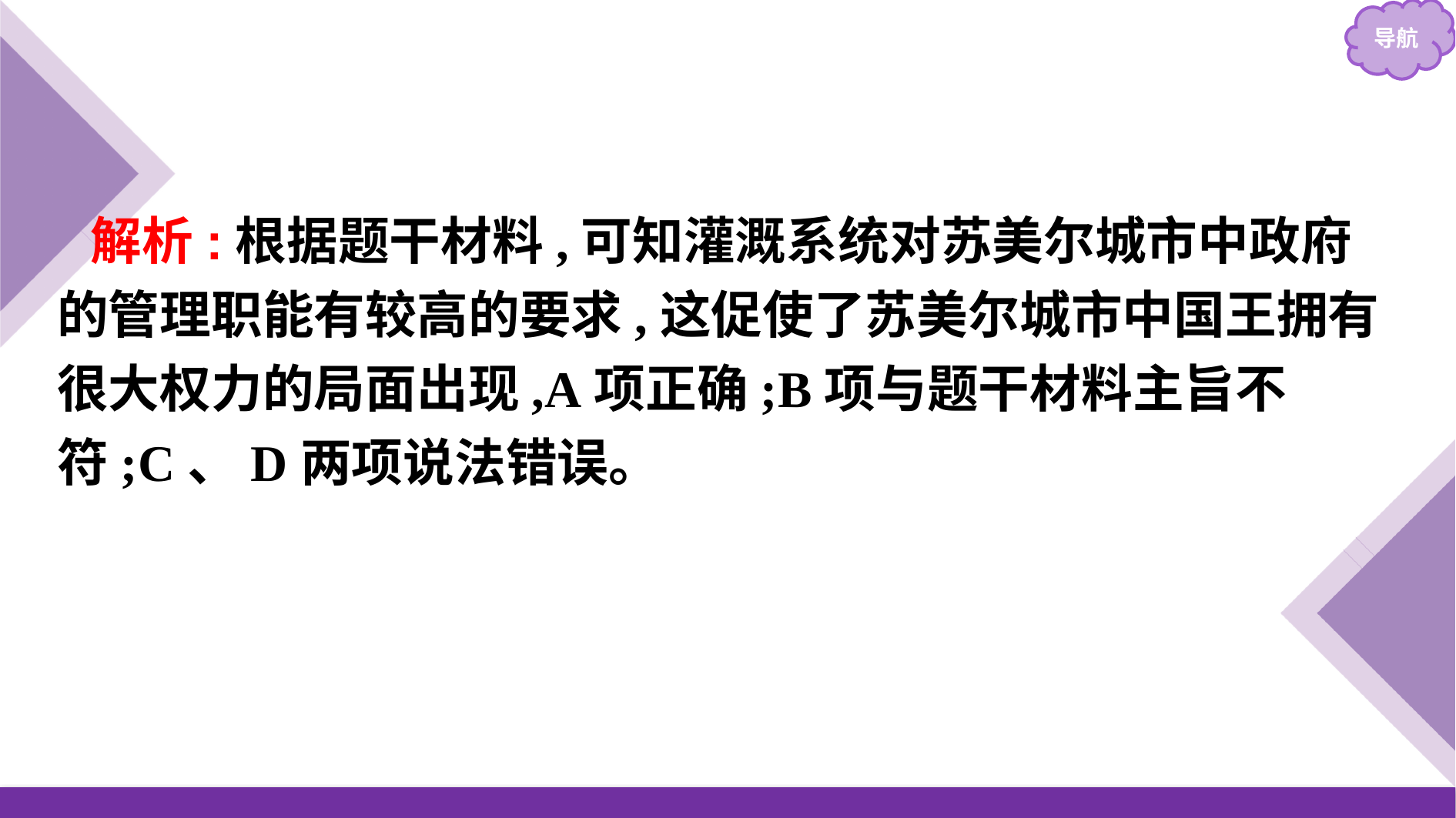

解析:根据题干材料,可知灌溉系统对苏美尔城市中政府的管理职能有较高的要求,这促使了苏美尔城市中国王拥有很大权力的局面出现,A项正确;B项与题干材料主旨不符;C、D两项说法错误。